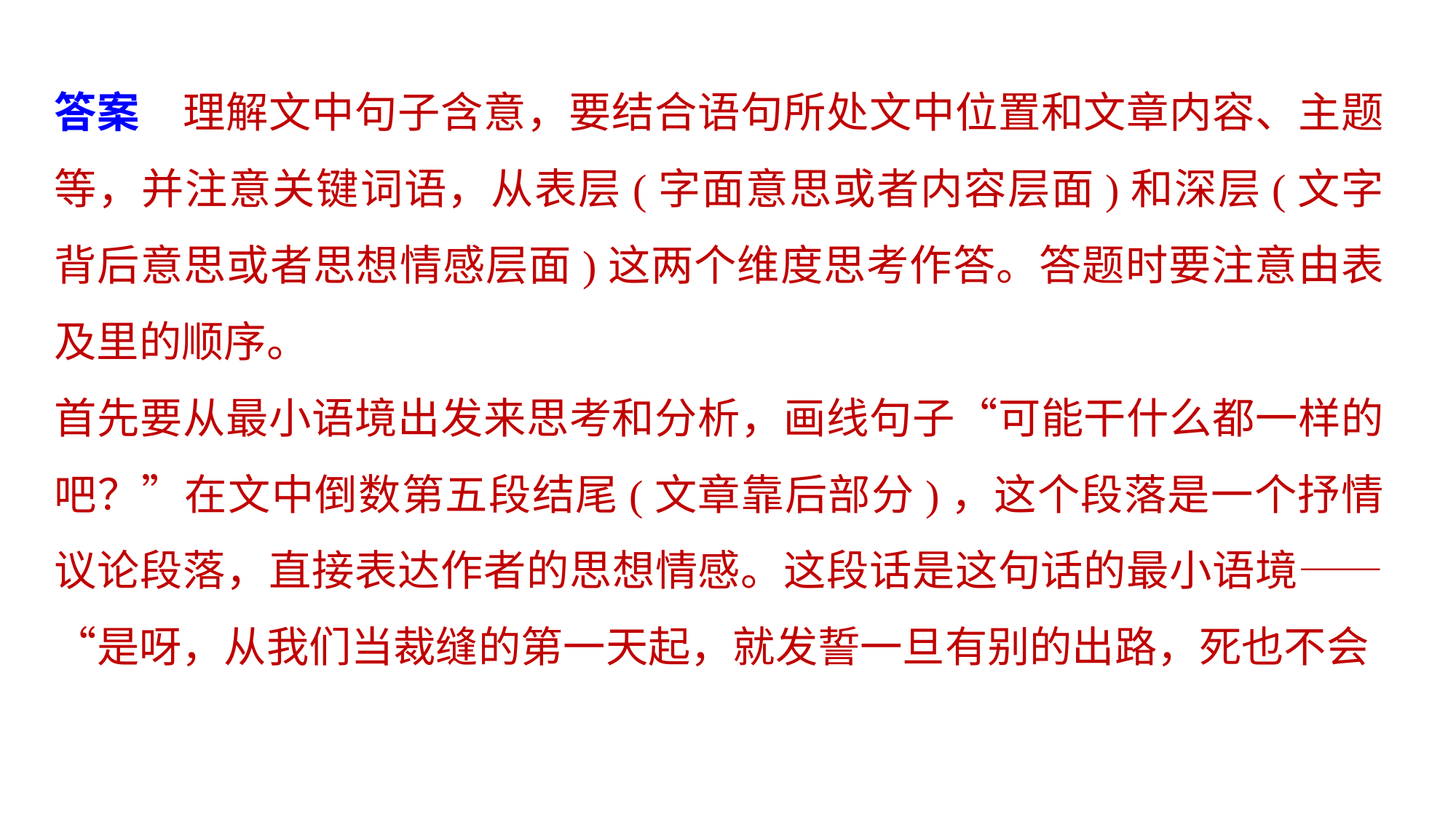

答案　理解文中句子含意，要结合语句所处文中位置和文章内容、主题等，并注意关键词语，从表层(字面意思或者内容层面)和深层(文字背后意思或者思想情感层面)这两个维度思考作答。答题时要注意由表及里的顺序。
首先要从最小语境出发来思考和分析，画线句子“可能干什么都一样的吧？”在文中倒数第五段结尾(文章靠后部分)，这个段落是一个抒情议论段落，直接表达作者的思想情感。这段话是这句话的最小语境——“是呀，从我们当裁缝的第一天起，就发誓一旦有别的出路，死也不会